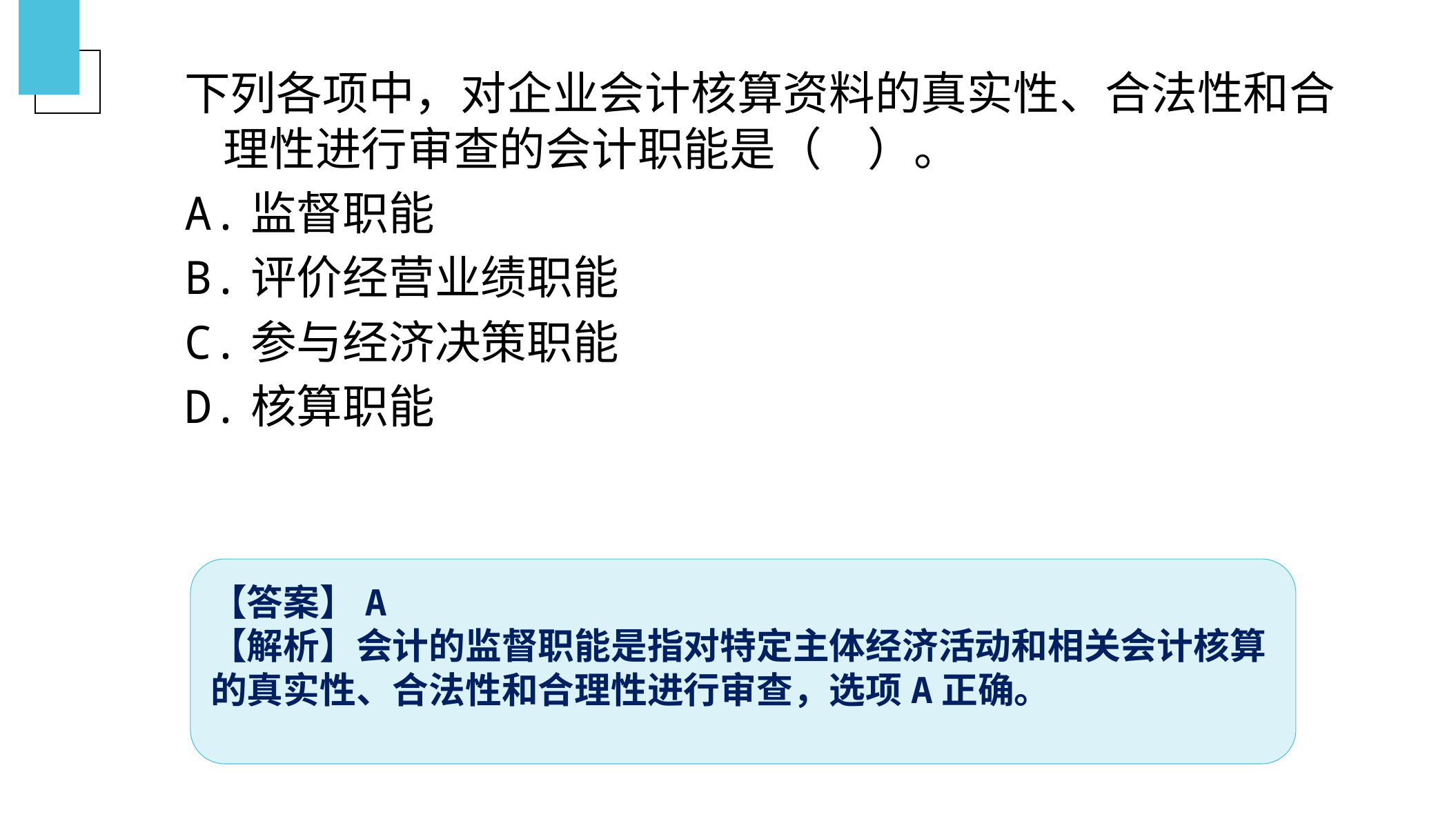

下列各项中，对企业会计核算资料的真实性、合法性和合理性进行审查的会计职能是（　）。
A.监督职能
B.评价经营业绩职能
C.参与经济决策职能
D.核算职能
【答案】A
【解析】会计的监督职能是指对特定主体经济活动和相关会计核算的真实性、合法性和合理性进行审查，选项A正确。